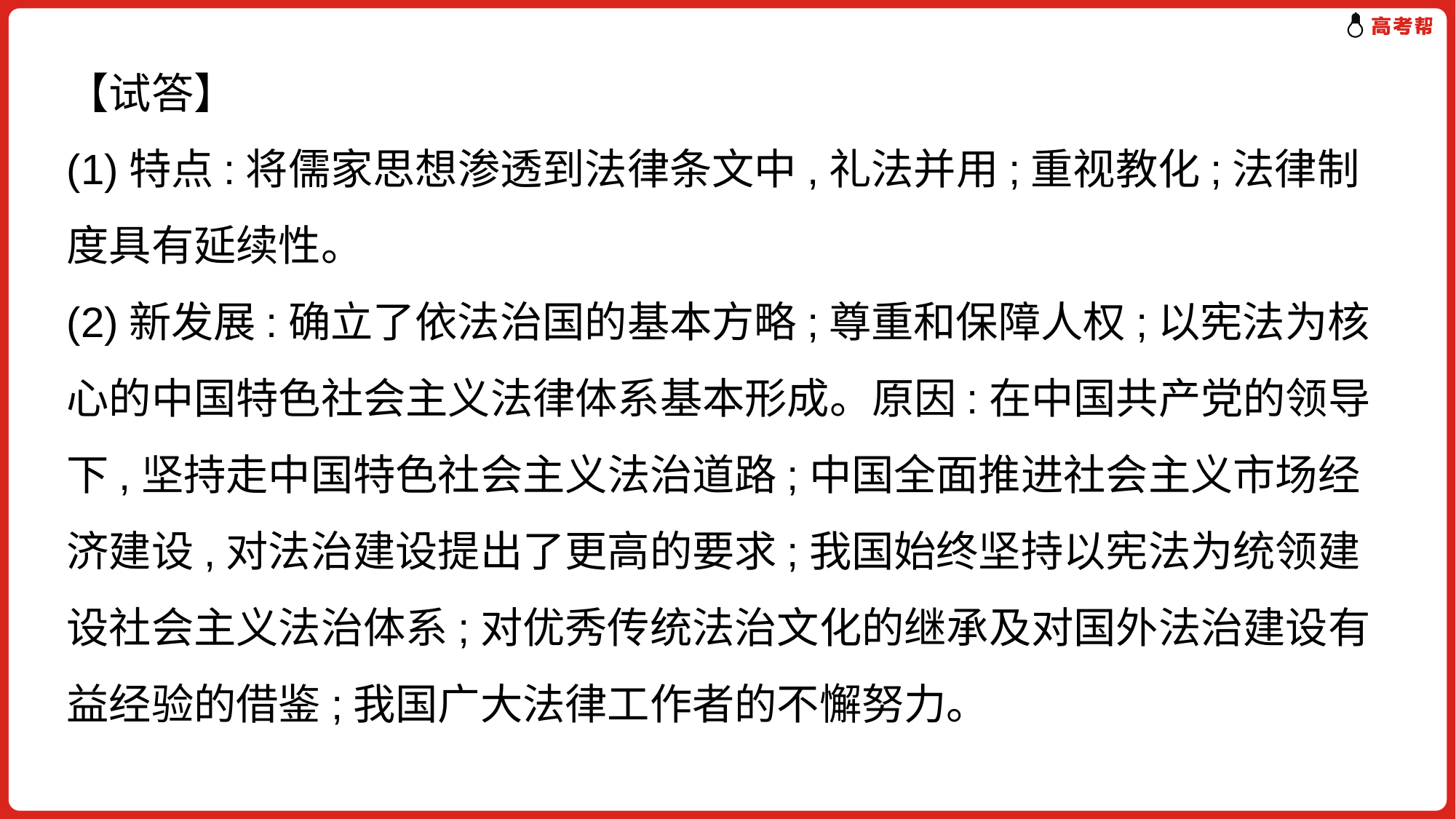

【试答】
(1)特点:将儒家思想渗透到法律条文中,礼法并用;重视教化;法律制度具有延续性。
(2)新发展:确立了依法治国的基本方略;尊重和保障人权;以宪法为核心的中国特色社会主义法律体系基本形成。原因:在中国共产党的领导下,坚持走中国特色社会主义法治道路;中国全面推进社会主义市场经济建设,对法治建设提出了更高的要求;我国始终坚持以宪法为统领建设社会主义法治体系;对优秀传统法治文化的继承及对国外法治建设有益经验的借鉴;我国广大法律工作者的不懈努力。